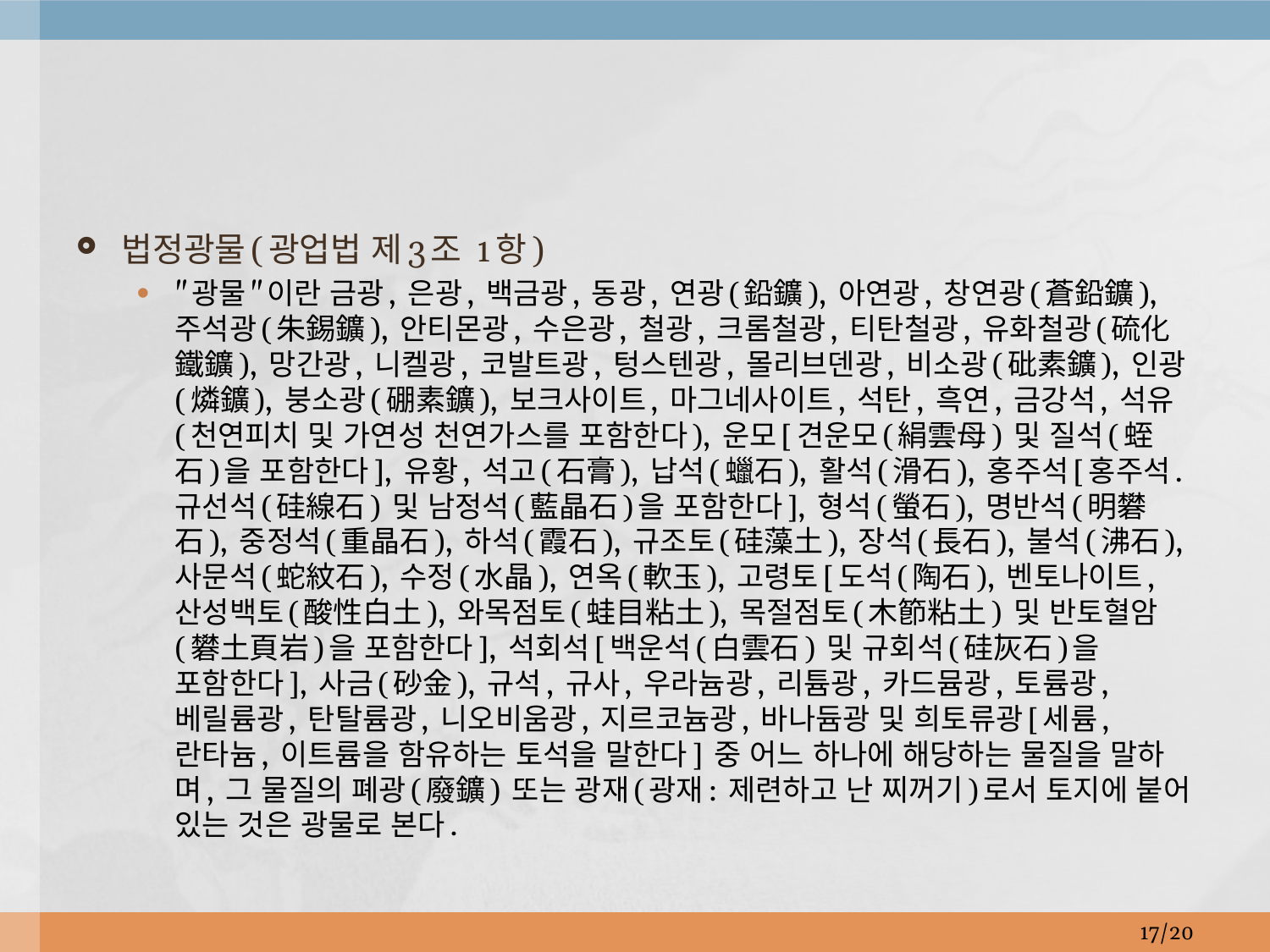

법정광물(광업법 제3조 1항)
"광물"이란 금광, 은광, 백금광, 동광, 연광(鉛鑛), 아연광, 창연광(蒼鉛鑛), 주석광(朱錫鑛), 안티몬광, 수은광, 철광, 크롬철광, 티탄철광, 유화철광(硫化鐵鑛), 망간광, 니켈광, 코발트광, 텅스텐광, 몰리브덴광, 비소광(砒素鑛), 인광(燐鑛), 붕소광(硼素鑛), 보크사이트, 마그네사이트, 석탄, 흑연, 금강석, 석유(천연피치 및 가연성 천연가스를 포함한다), 운모[견운모(絹雲母) 및 질석(蛭石)을 포함한다], 유황, 석고(石膏), 납석(蠟石), 활석(滑石), 홍주석[홍주석. 규선석(硅線石) 및 남정석(藍晶石)을 포함한다], 형석(螢石), 명반석(明礬石), 중정석(重晶石), 하석(霞石), 규조토(硅藻土), 장석(長石), 불석(沸石), 사문석(蛇紋石), 수정(水晶), 연옥(軟玉), 고령토[도석(陶石), 벤토나이트, 산성백토(酸性白土), 와목점토(蛙目粘土), 목절점토(木節粘土) 및 반토혈암(礬土頁岩)을 포함한다], 석회석[백운석(白雲石) 및 규회석(硅灰石)을 포함한다], 사금(砂金), 규석, 규사, 우라늄광, 리튬광, 카드뮴광, 토륨광, 베릴륨광, 탄탈륨광, 니오비움광, 지르코늄광, 바나듐광 및 희토류광[세륨, 란타늄, 이트륨을 함유하는 토석을 말한다] 중 어느 하나에 해당하는 물질을 말하며, 그 물질의 폐광(廢鑛) 또는 광재(광재: 제련하고 난 찌꺼기)로서 토지에 붙어 있는 것은 광물로 본다.
17